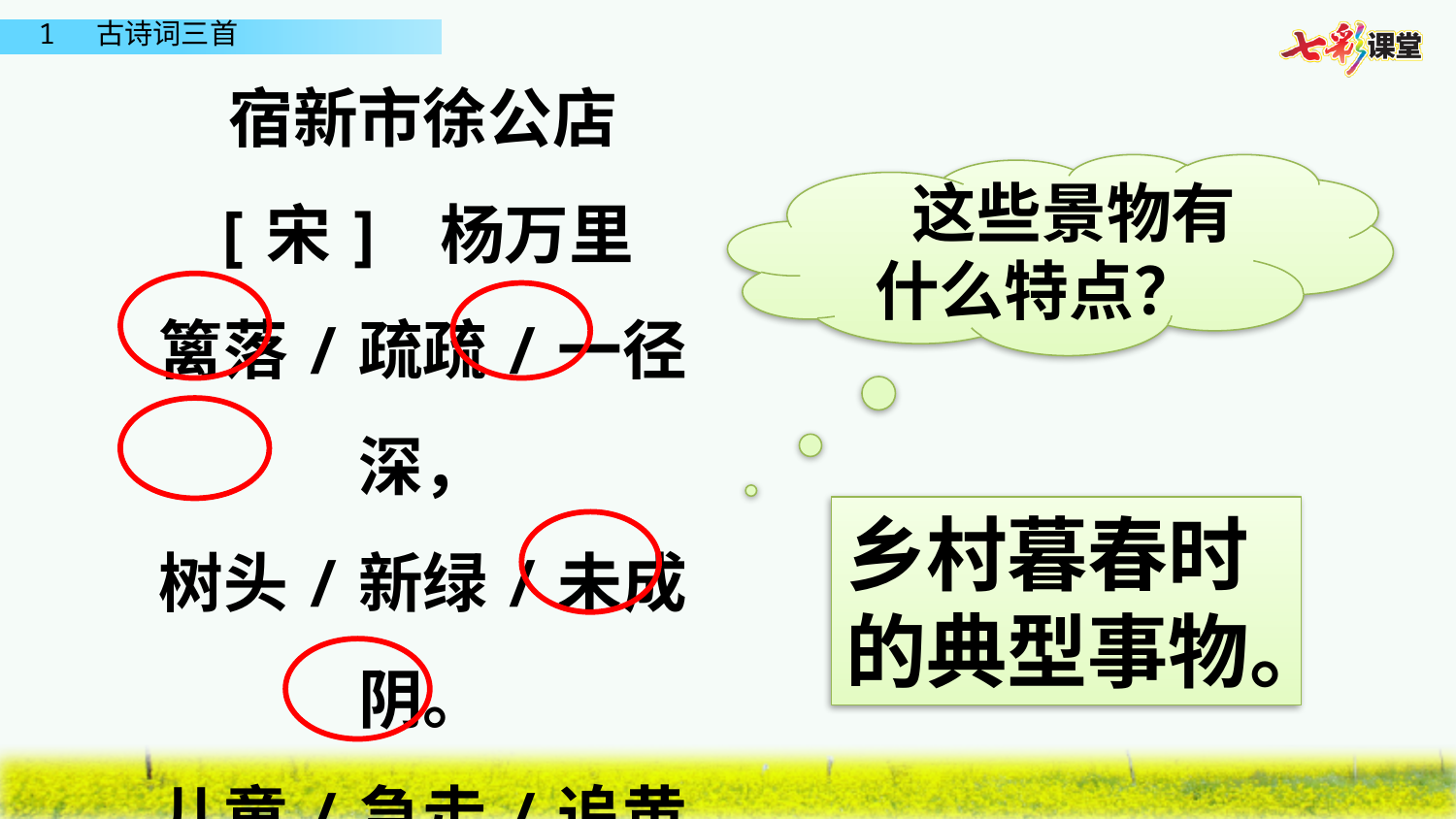

宿新市徐公店
[宋] 杨万里
篱落/疏疏/一径深，
树头/新绿/未成阴。
儿童/急走/追黄蝶，
飞入/菜花/无处寻。
    这些景物有什么特点？

乡村暮春时的典型事物。